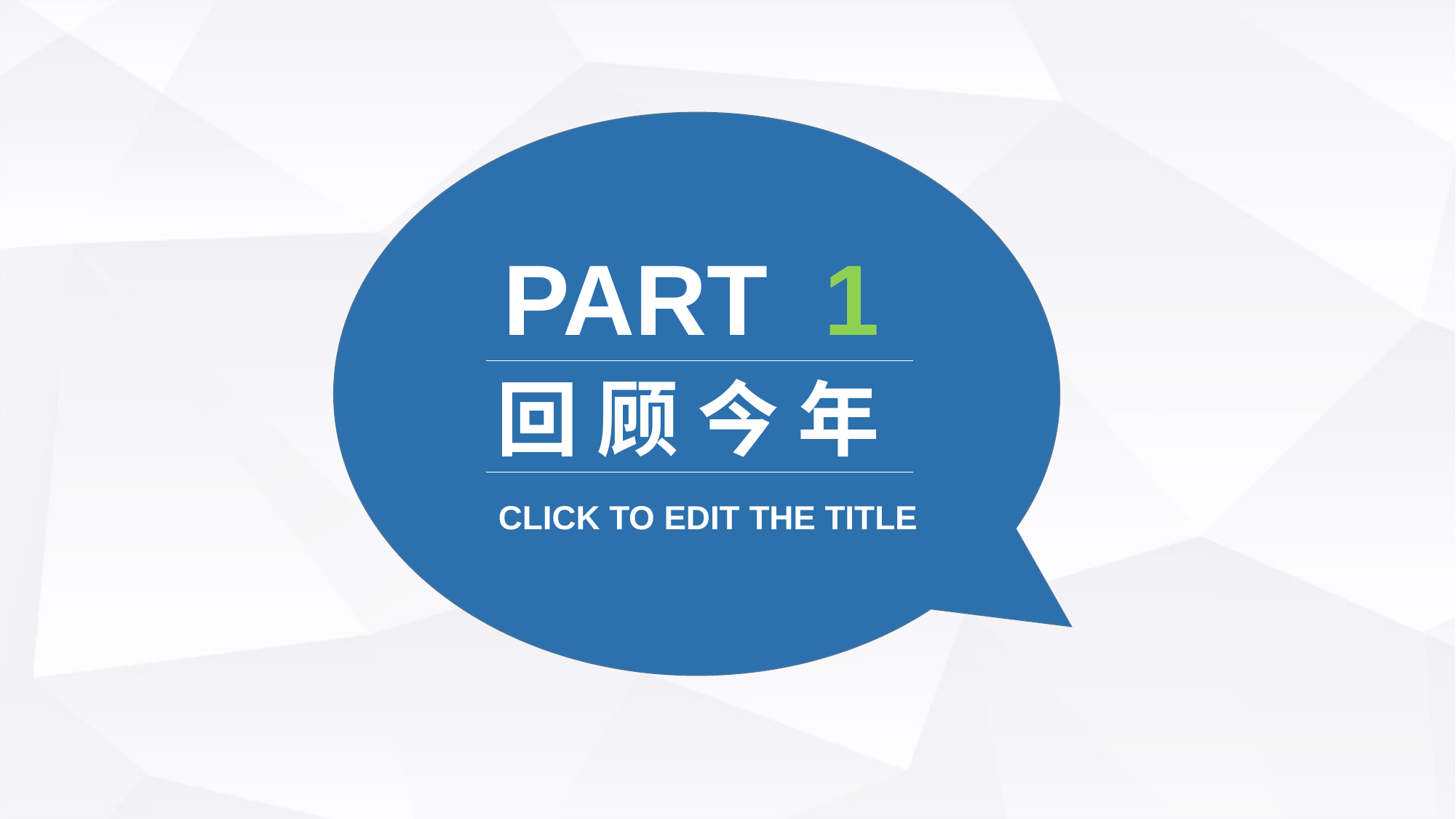

PART  1
回 顾 今 年
CLICK TO EDIT THE TITLE